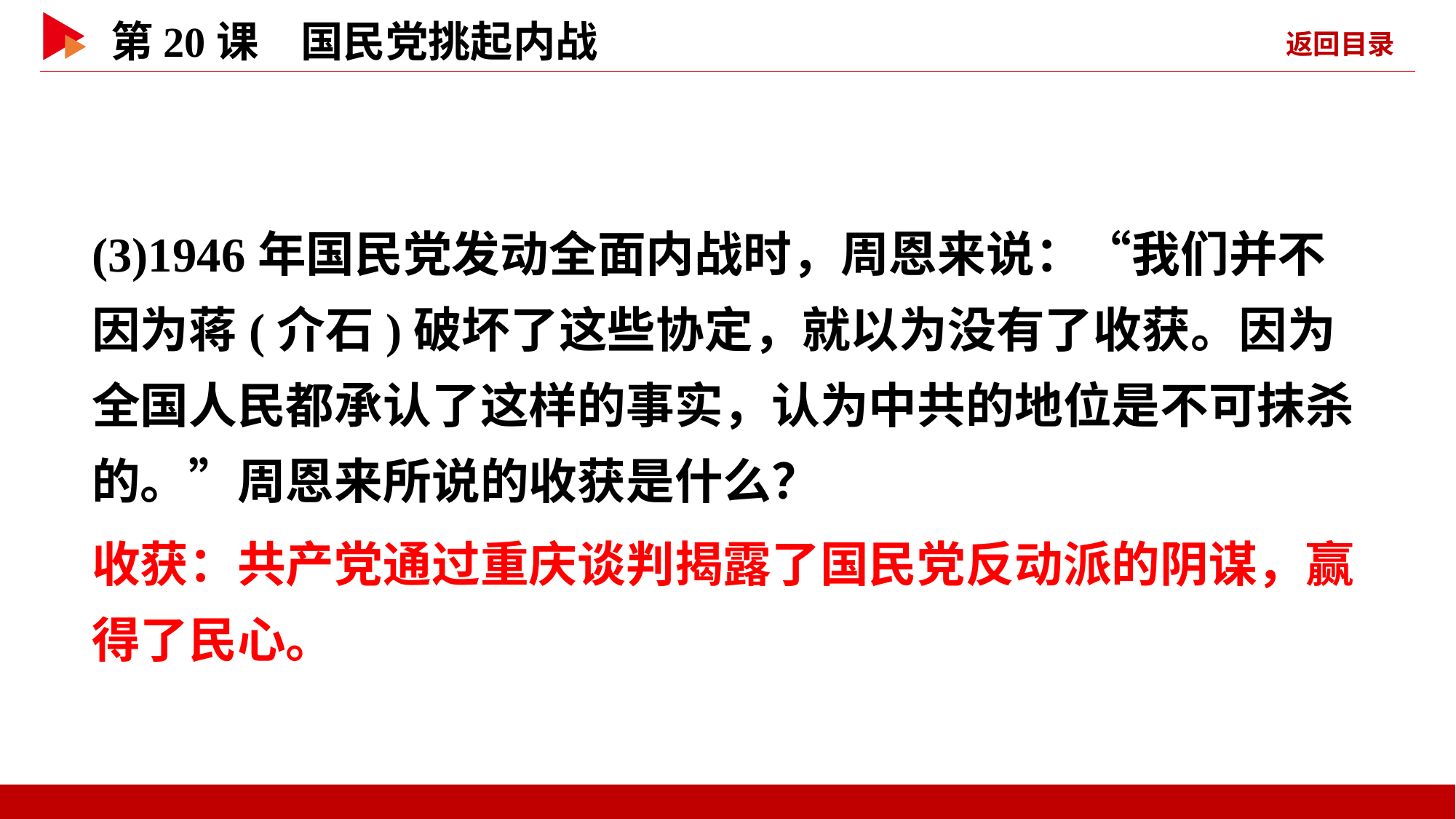

(3)1946年国民党发动全面内战时，周恩来说：“我们并不因为蒋(介石)破坏了这些协定，就以为没有了收获。因为全国人民都承认了这样的事实，认为中共的地位是不可抹杀的。”周恩来所说的收获是什么？
收获：共产党通过重庆谈判揭露了国民党反动派的阴谋，赢得了民心。